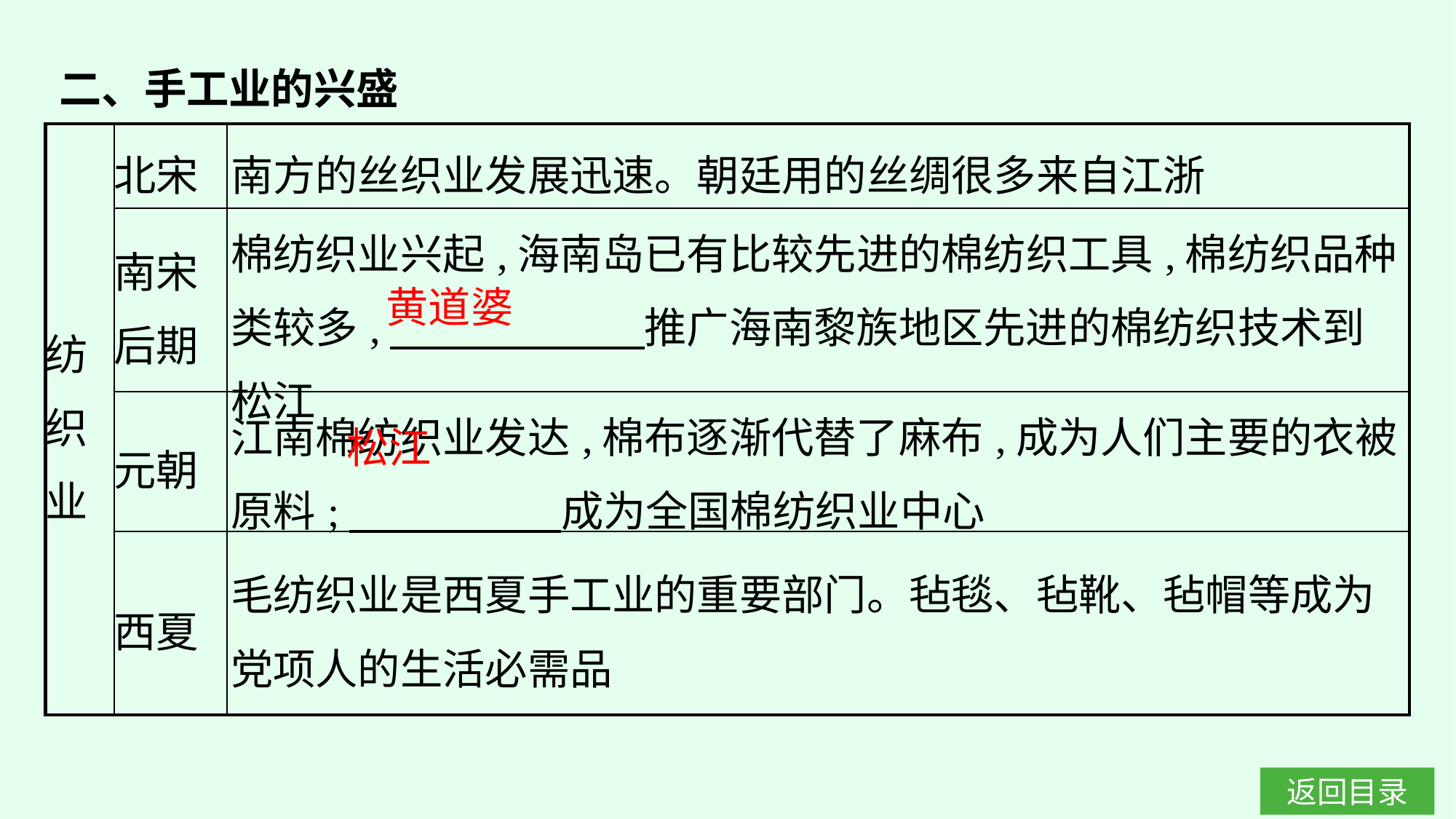

二、手工业的兴盛
| 纺 织 业 | 北宋 | 南方的丝织业发展迅速。朝廷用的丝绸很多来自江浙 |
| --- | --- | --- |
|  | 南宋 后期 | 棉纺织业兴起,海南岛已有比较先进的棉纺织工具,棉纺织品种类较多,　　　　　　推广海南黎族地区先进的棉纺织技术到松江 |
|  | 元朝 | 江南棉纺织业发达,棉布逐渐代替了麻布,成为人们主要的衣被原料;　　　　　成为全国棉纺织业中心 |
|  | 西夏 | 毛纺织业是西夏手工业的重要部门。毡毯、毡靴、毡帽等成为党项人的生活必需品 |
黄道婆
松江